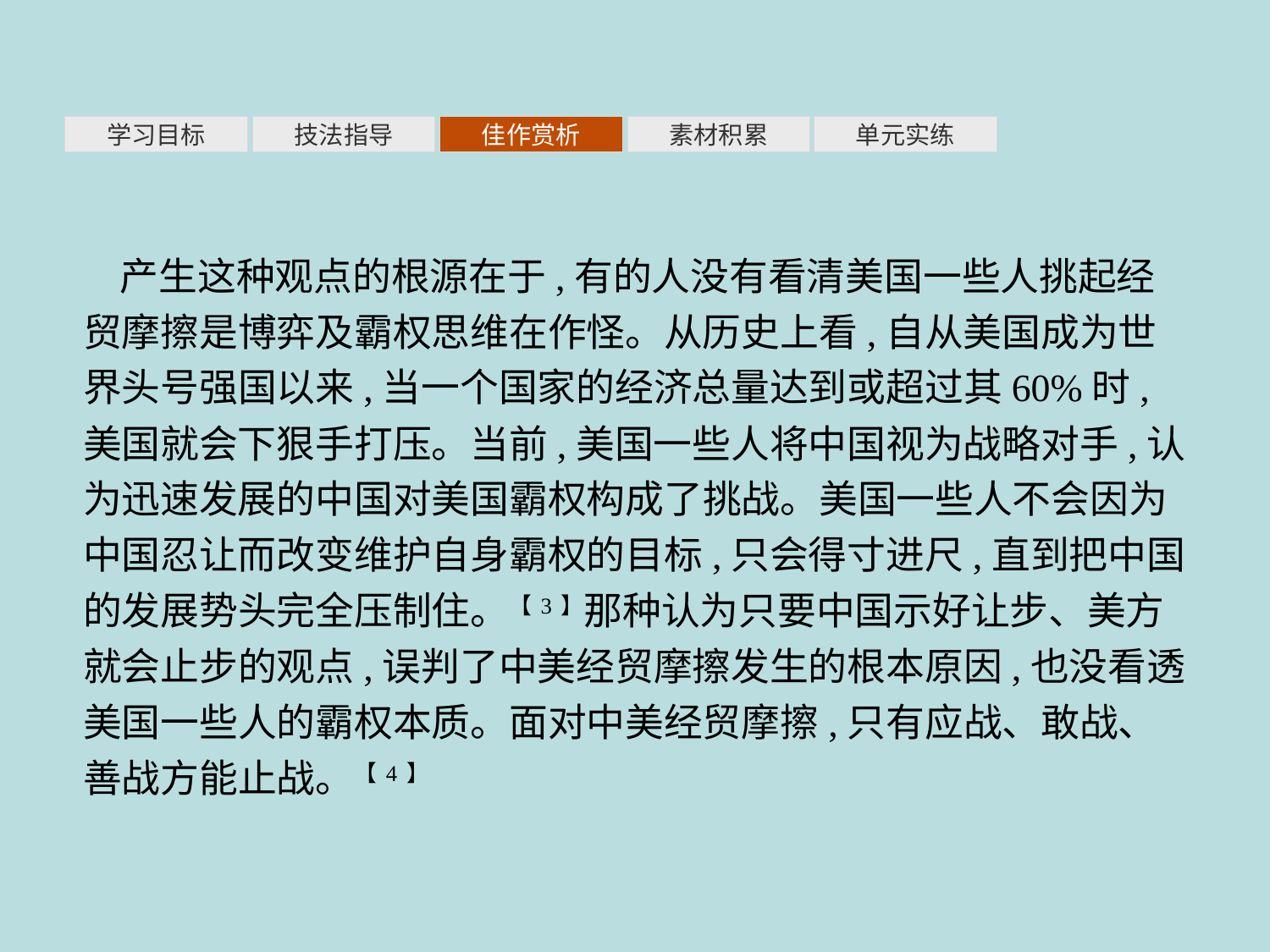

素材积累
学习目标
技法指导
佳作赏析
单元实练
产生这种观点的根源在于,有的人没有看清美国一些人挑起经贸摩擦是博弈及霸权思维在作怪。从历史上看,自从美国成为世界头号强国以来,当一个国家的经济总量达到或超过其60%时,美国就会下狠手打压。当前,美国一些人将中国视为战略对手,认为迅速发展的中国对美国霸权构成了挑战。美国一些人不会因为中国忍让而改变维护自身霸权的目标,只会得寸进尺,直到把中国的发展势头完全压制住。【3】那种认为只要中国示好让步、美方就会止步的观点,误判了中美经贸摩擦发生的根本原因,也没看透美国一些人的霸权本质。面对中美经贸摩擦,只有应战、敢战、善战方能止战。【4】